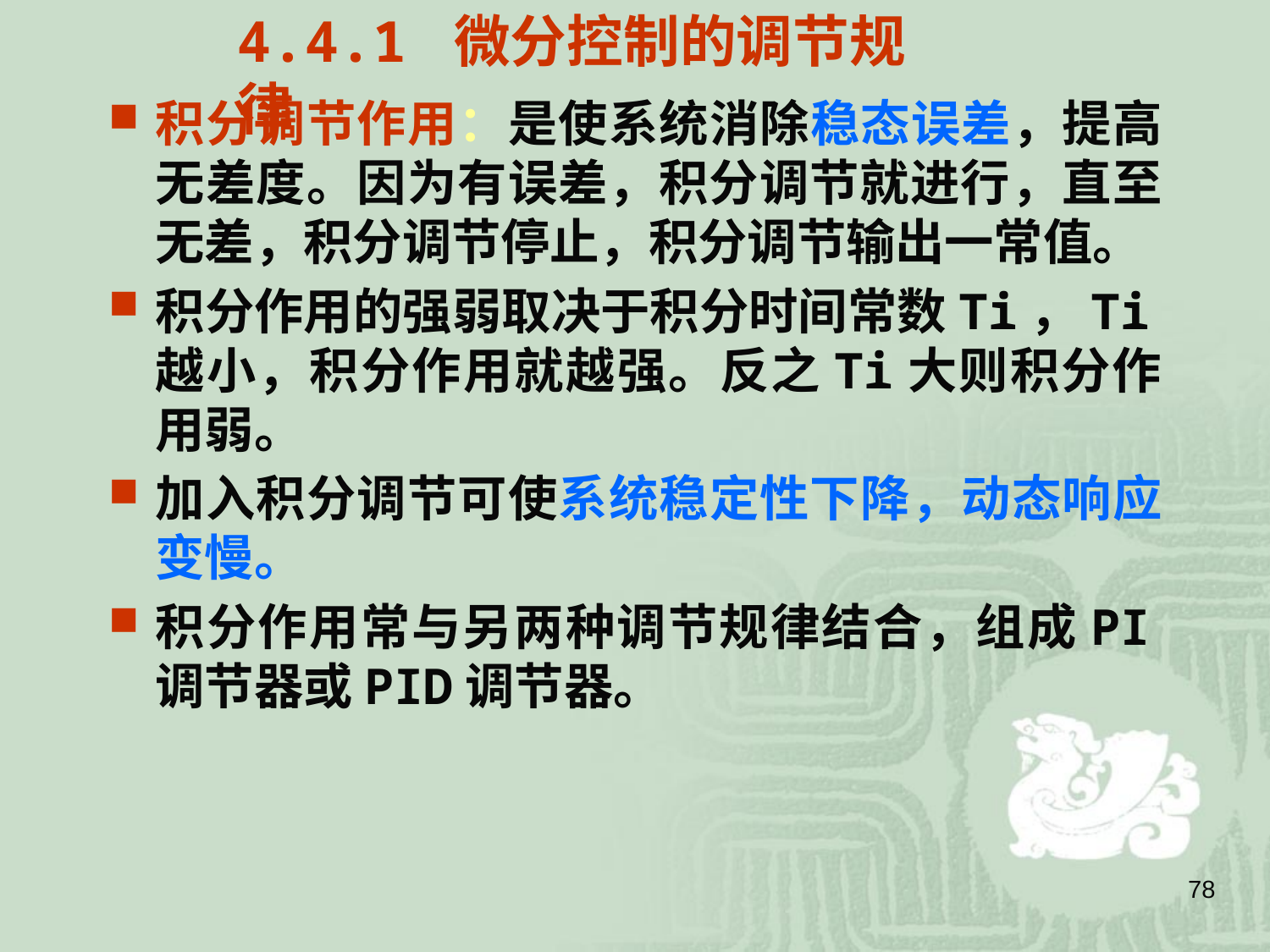

4.4.1 微分控制的调节规律
积分调节作用：是使系统消除稳态误差，提高无差度。因为有误差，积分调节就进行，直至无差，积分调节停止，积分调节输出一常值。
积分作用的强弱取决于积分时间常数Ti，Ti越小，积分作用就越强。反之Ti大则积分作用弱。
加入积分调节可使系统稳定性下降，动态响应变慢。
积分作用常与另两种调节规律结合，组成PI调节器或PID调节器。
78